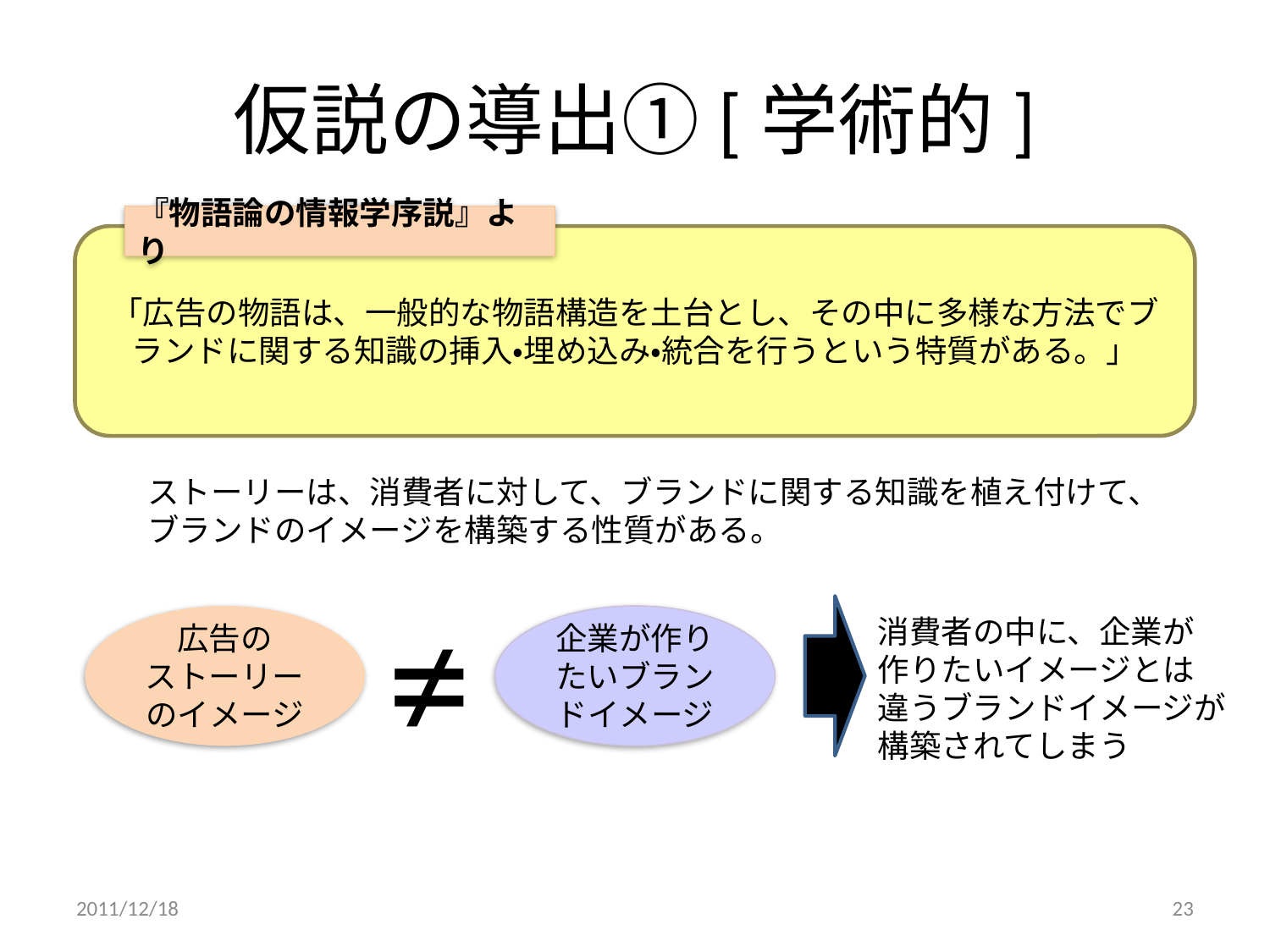

# 仮説の導出①[学術的]
『物語論の情報学序説』より
「広告の物語は、一般的な物語構造を土台とし、その中に多様な方法でブランドに関する知識の挿入・埋め込み・統合を行うという特質がある。」

ストーリーは、消費者に対して、ブランドに関する知識を植え付けて、
ブランドのイメージを構築する性質がある。
≠

広告の
ストーリーのイメージ
企業が作りたいブランドイメージ
消費者の中に、企業が
作りたいイメージとは
違うブランドイメージが
構築されてしまう
2011/12/18
23